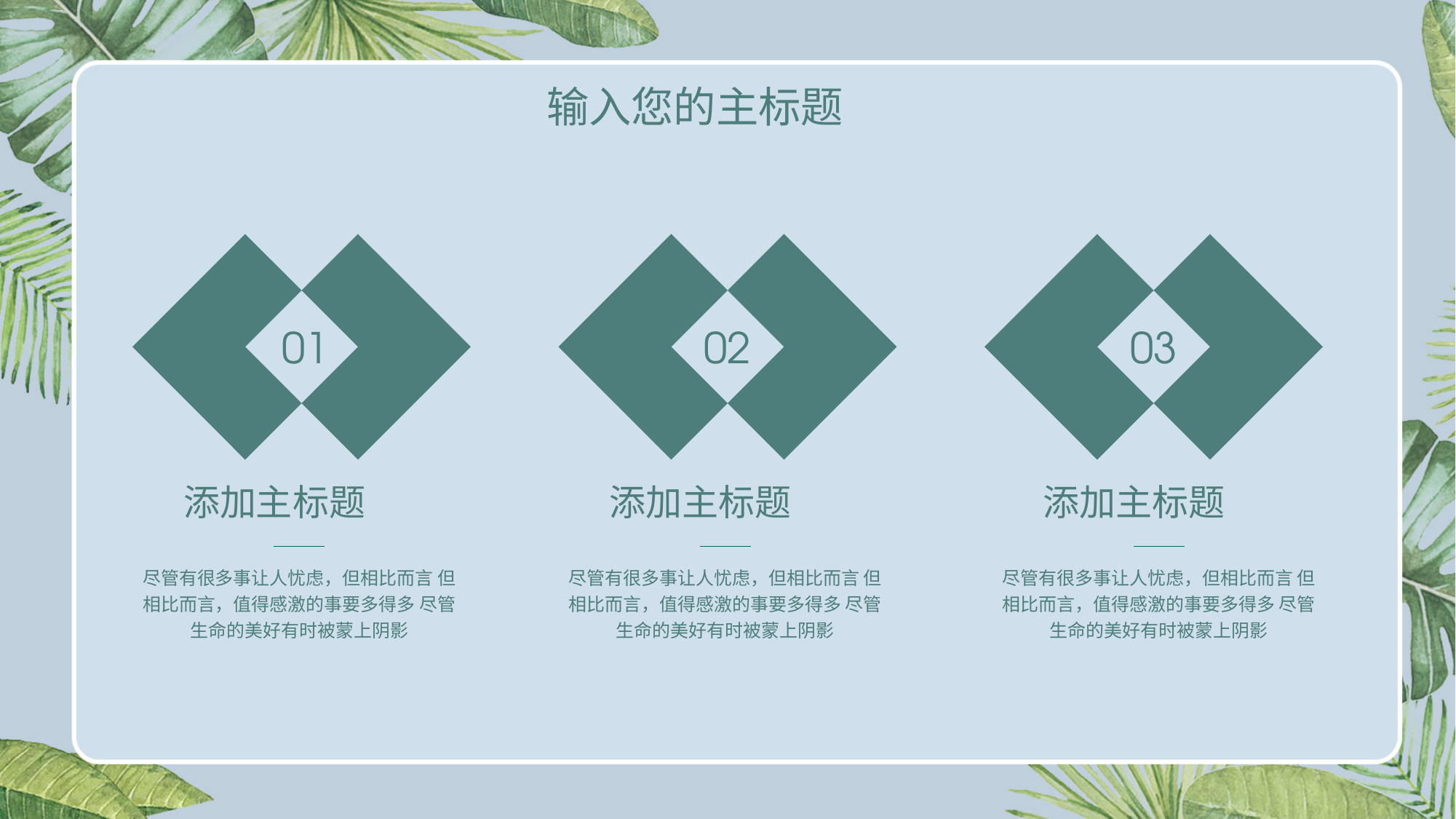

输入您的主标题

01
02
03
添加主标题
尽管有很多事让人忧虑，但相比而言 但相比而言，值得感激的事要多得多 尽管生命的美好有时被蒙上阴影
添加主标题
尽管有很多事让人忧虑，但相比而言 但相比而言，值得感激的事要多得多 尽管生命的美好有时被蒙上阴影
添加主标题
尽管有很多事让人忧虑，但相比而言 但相比而言，值得感激的事要多得多 尽管生命的美好有时被蒙上阴影